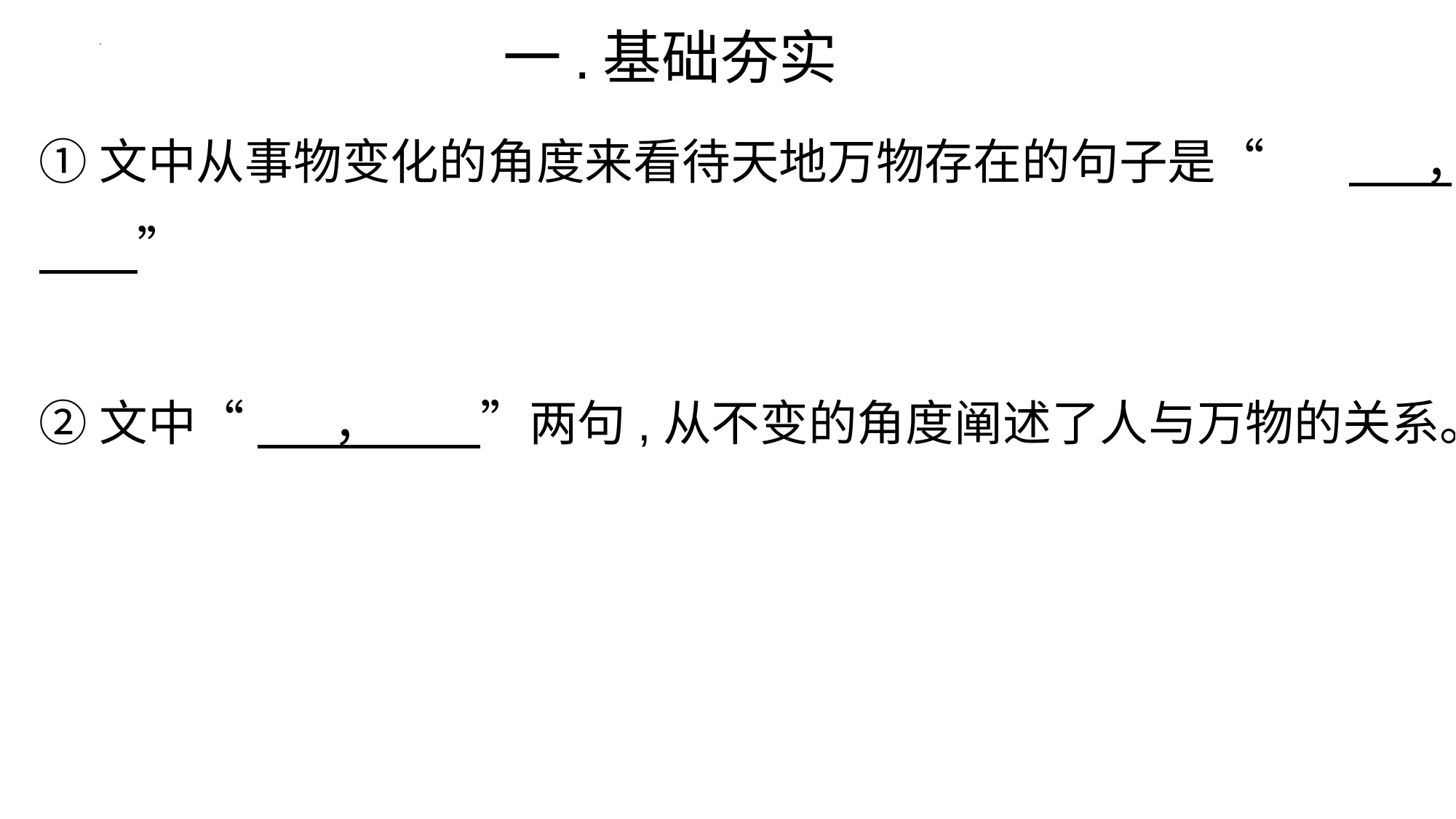

一.基础夯实
①文中从事物变化的角度来看待天地万物存在的句子是“	       ，         ”

②文中“	       ，         ”两句,从不变的角度阐述了人与万物的关系。